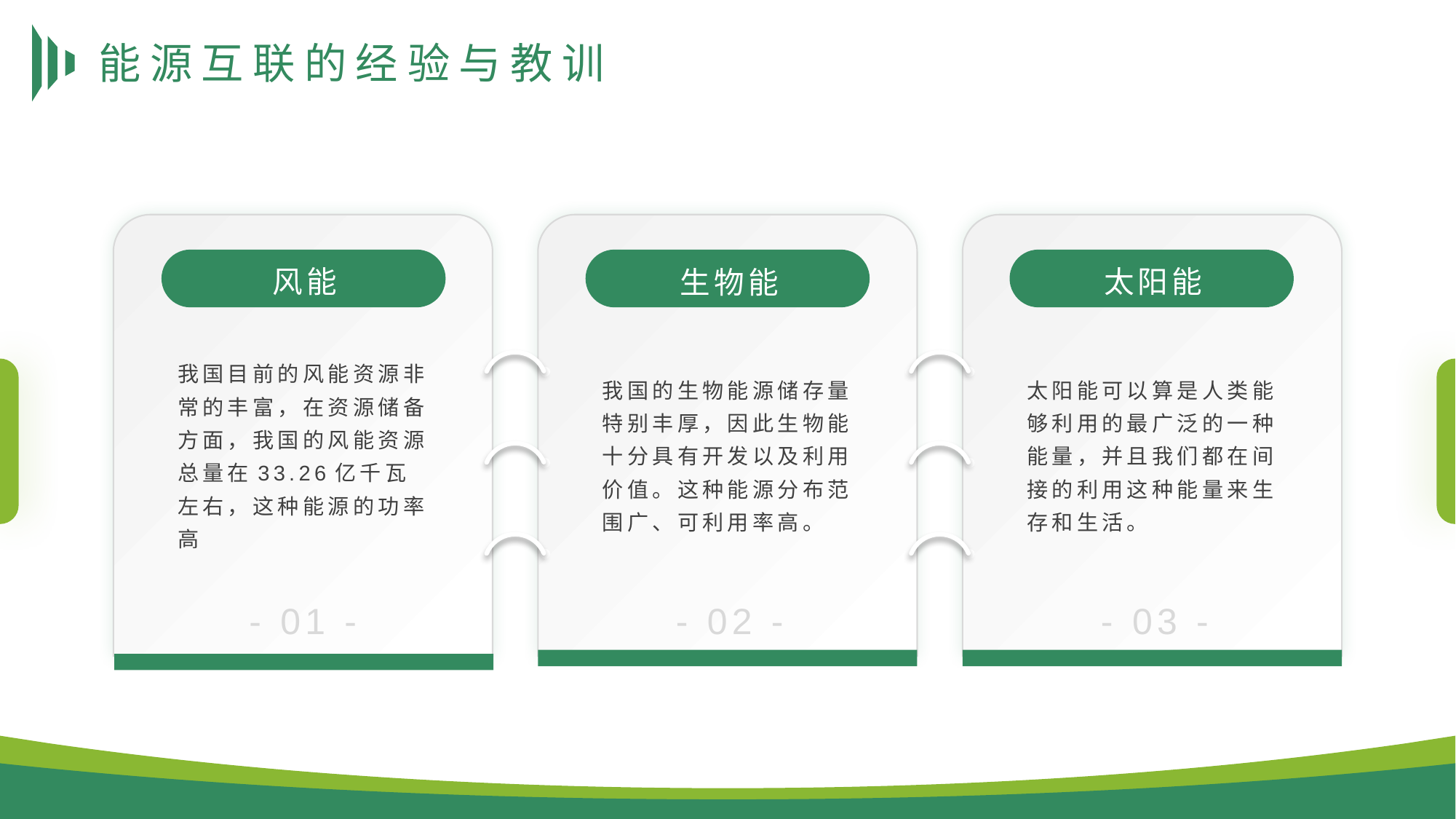

# 能源互联的经验与教训

风能
太阳能
生物能

我国目前的风能资源非常的丰富，在资源储备方面，我国的风能资源总量在33.26亿千瓦左右，这种能源的功率高
我国的生物能源储存量特别丰厚，因此生物能十分具有开发以及利用价值。这种能源分布范围广、可利用率高。
太阳能可以算是人类能够利用的最广泛的一种能量，并且我们都在间接的利用这种能量来生存和生活。
- 01 -
- 02 -
- 03 -